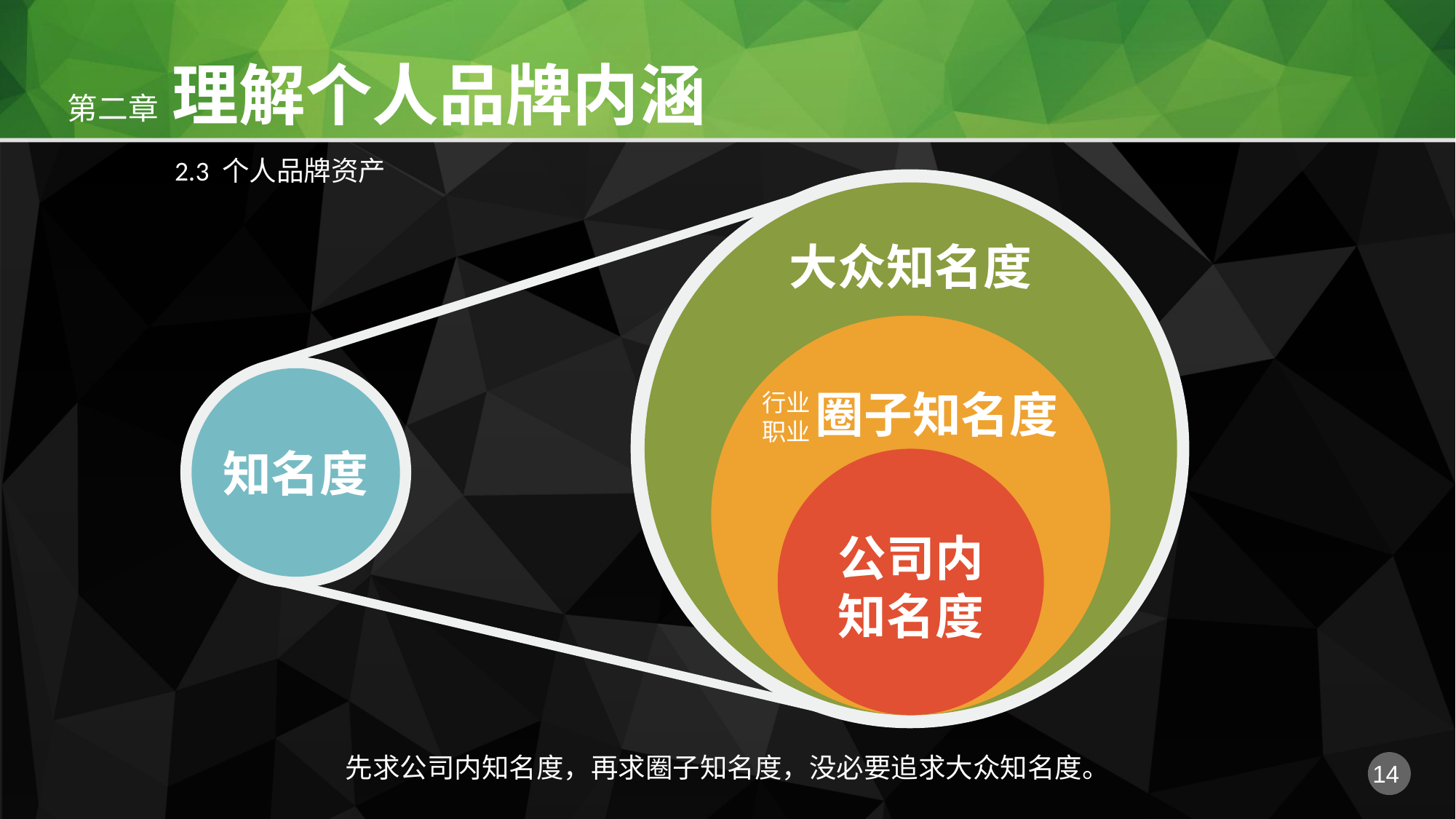

2.3 个人品牌资产

大众知名度

圈子知名度
行业
职业
知名度

公司内
知名度
先求公司内知名度，再求圈子知名度，没必要追求大众知名度。